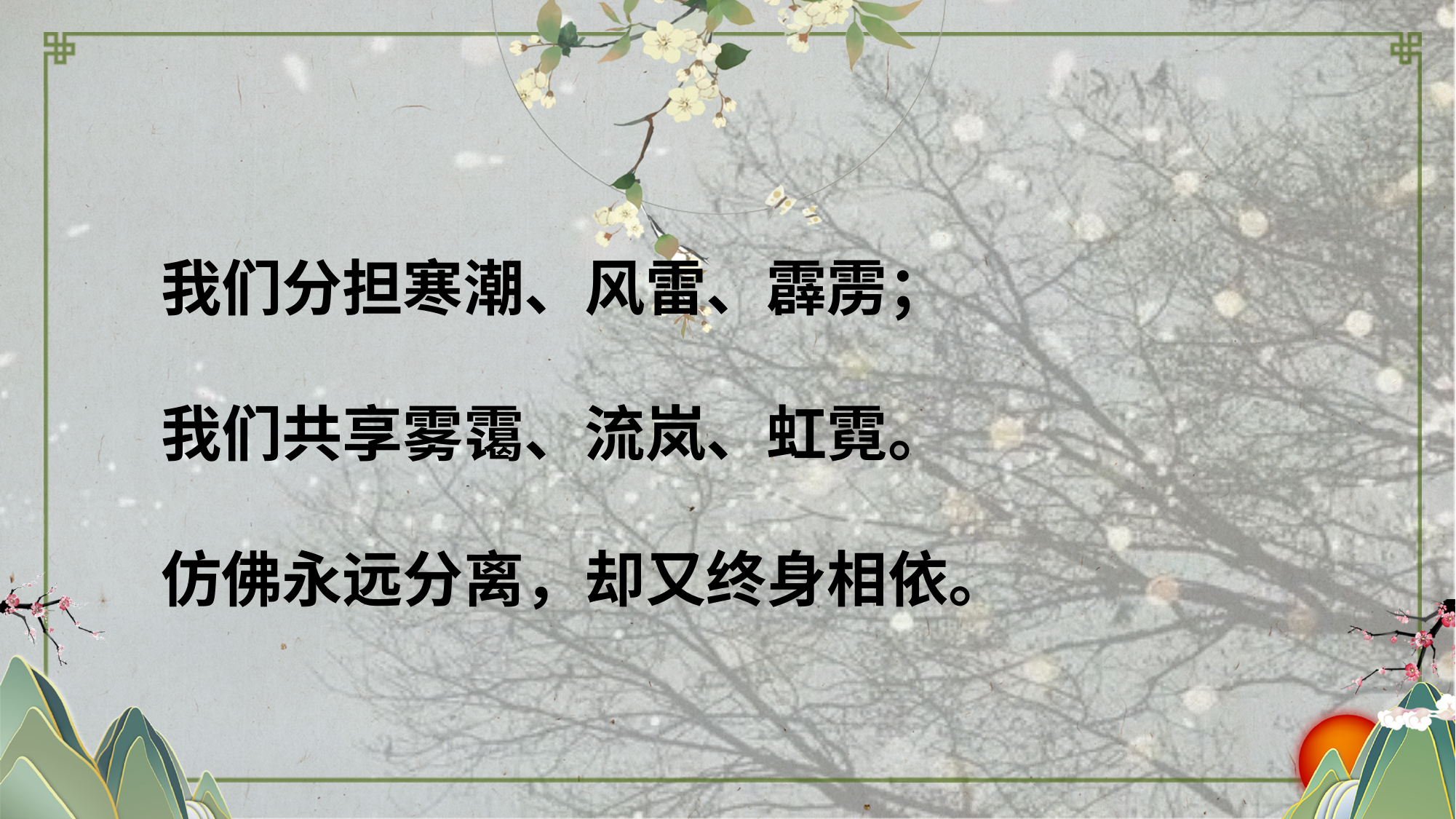

我们分担寒潮、风雷、霹雳；

我们共享雾霭、流岚、虹霓。

仿佛永远分离，却又终身相依。